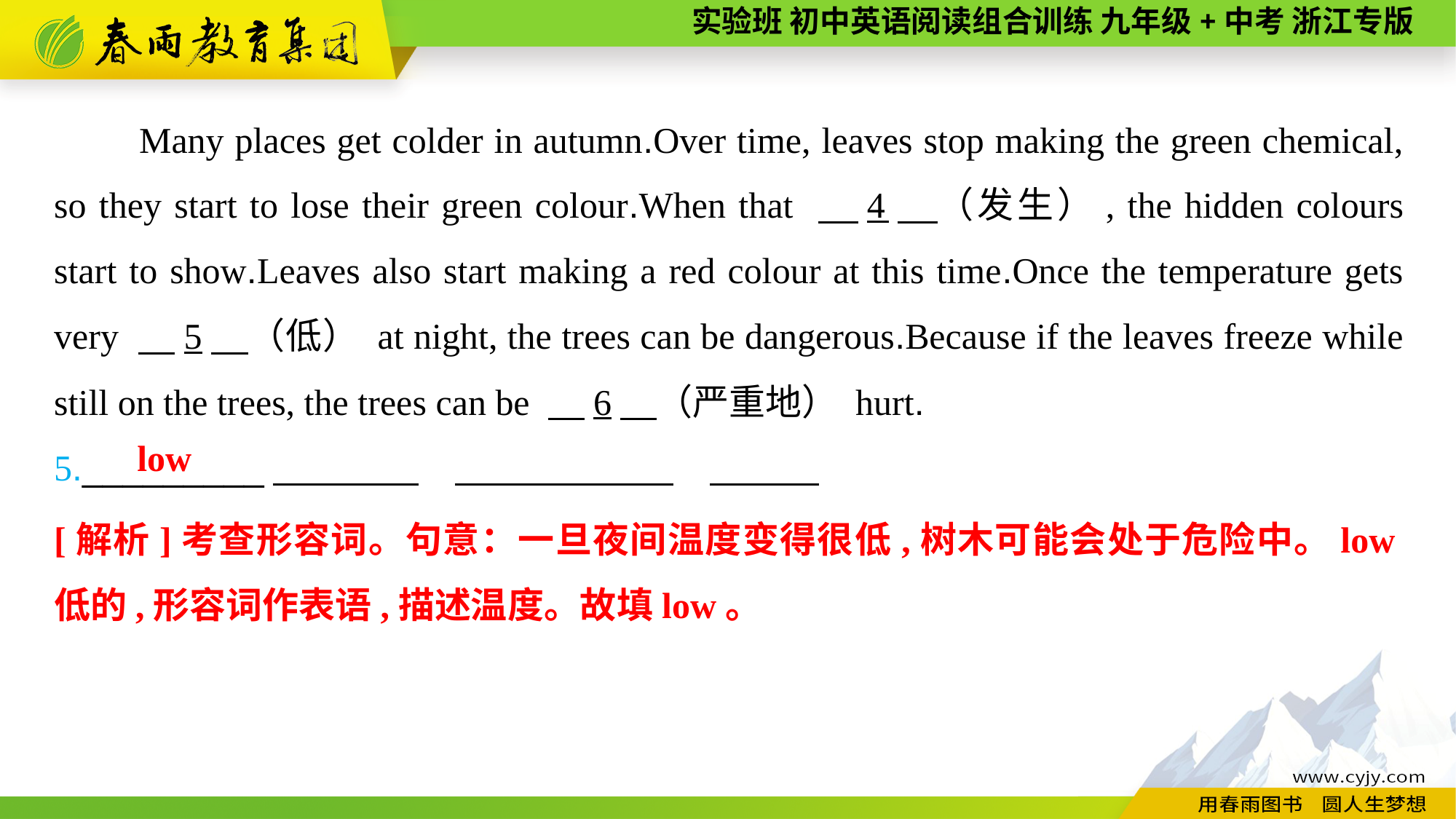

Many places get colder in autumn.Over time, leaves stop making the green chemical, so they start to lose their green colour.When that 　4　（发生）, the hidden colours start to show.Leaves also start making a red colour at this time.Once the temperature gets very 　5　（低） at night, the trees can be dangerous.Because if the leaves freeze while still on the trees, the trees can be 　6　（严重地） hurt.
5._________
low
[解析]考查形容词。句意：一旦夜间温度变得很低,树木可能会处于危险中。low低的,形容词作表语,描述温度。故填low。